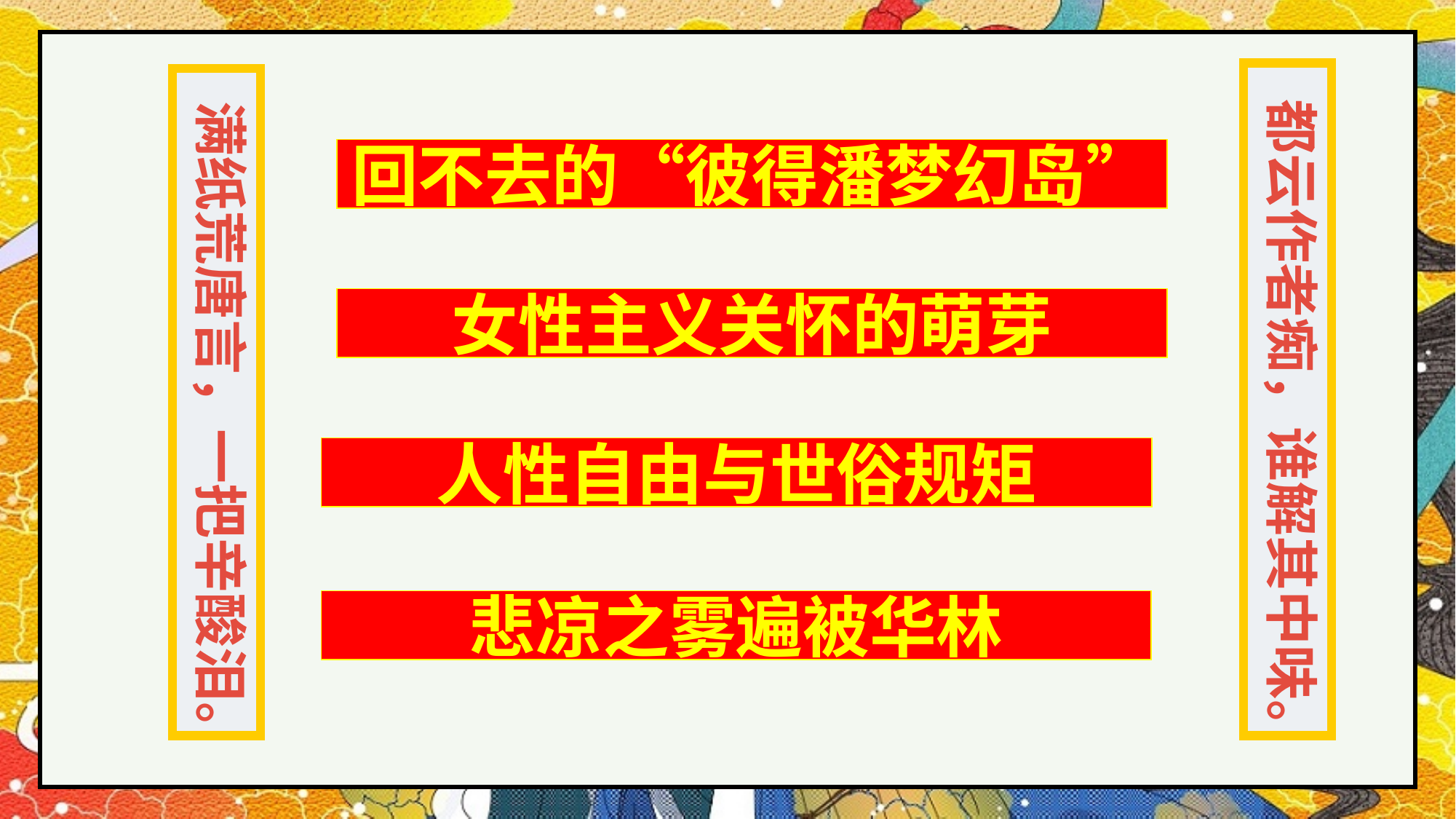

都云作者痴，谁解其中味。
满纸荒唐言，一把辛酸泪。
回不去的“彼得潘梦幻岛”
女性主义关怀的萌芽
人性自由与世俗规矩
悲凉之雾遍被华林